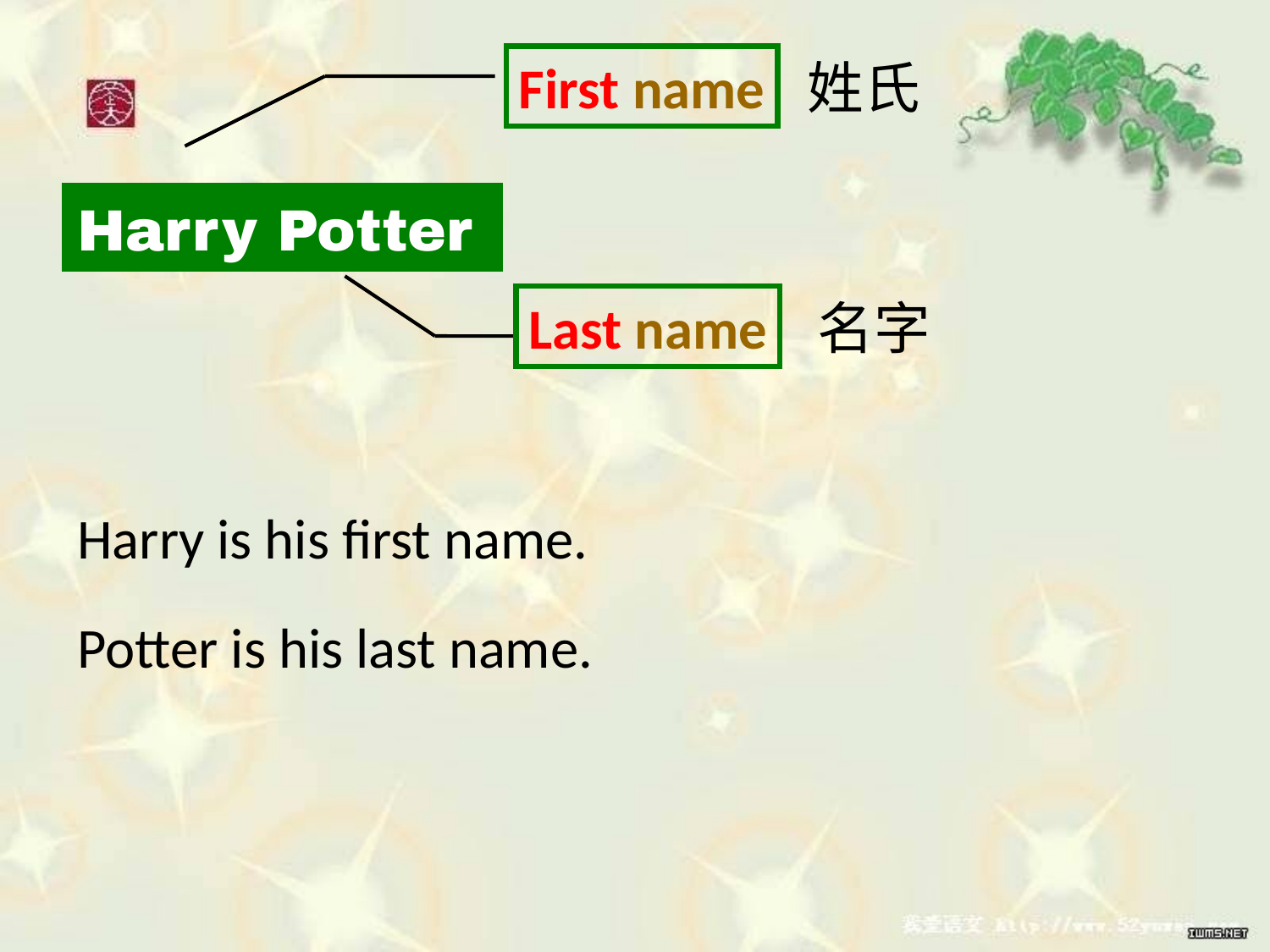

First name
姓氏

Harry Potter

Last name
名字

Harry is his first name.
Potter is his last name.